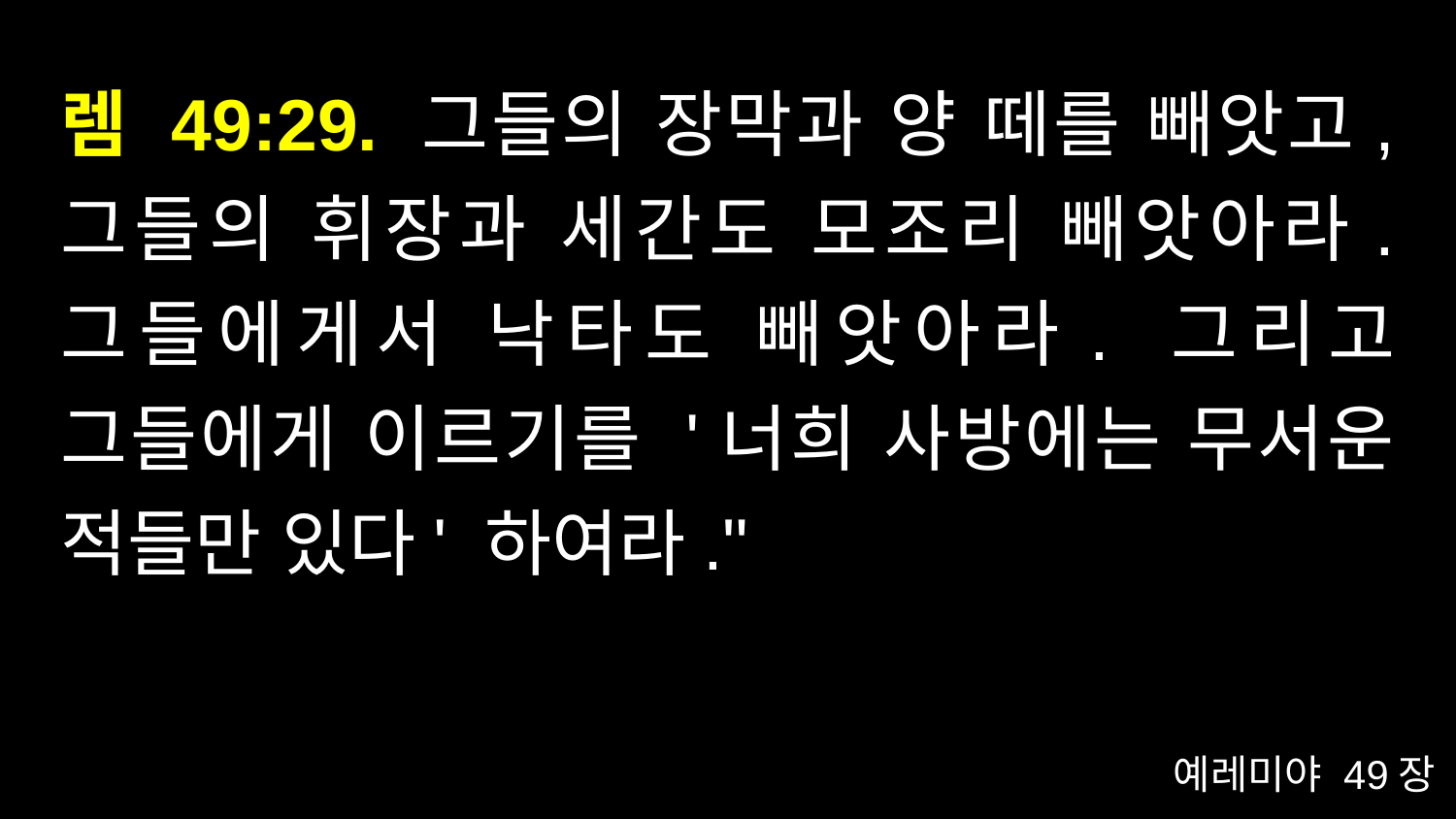

# 렘 49:29. 그들의 장막과 양 떼를 빼앗고, 그들의 휘장과 세간도 모조리 빼앗아라. 그들에게서 낙타도 빼앗아라. 그리고 그들에게 이르기를 '너희 사방에는 무서운 적들만 있다' 하여라."
예레미야 49장